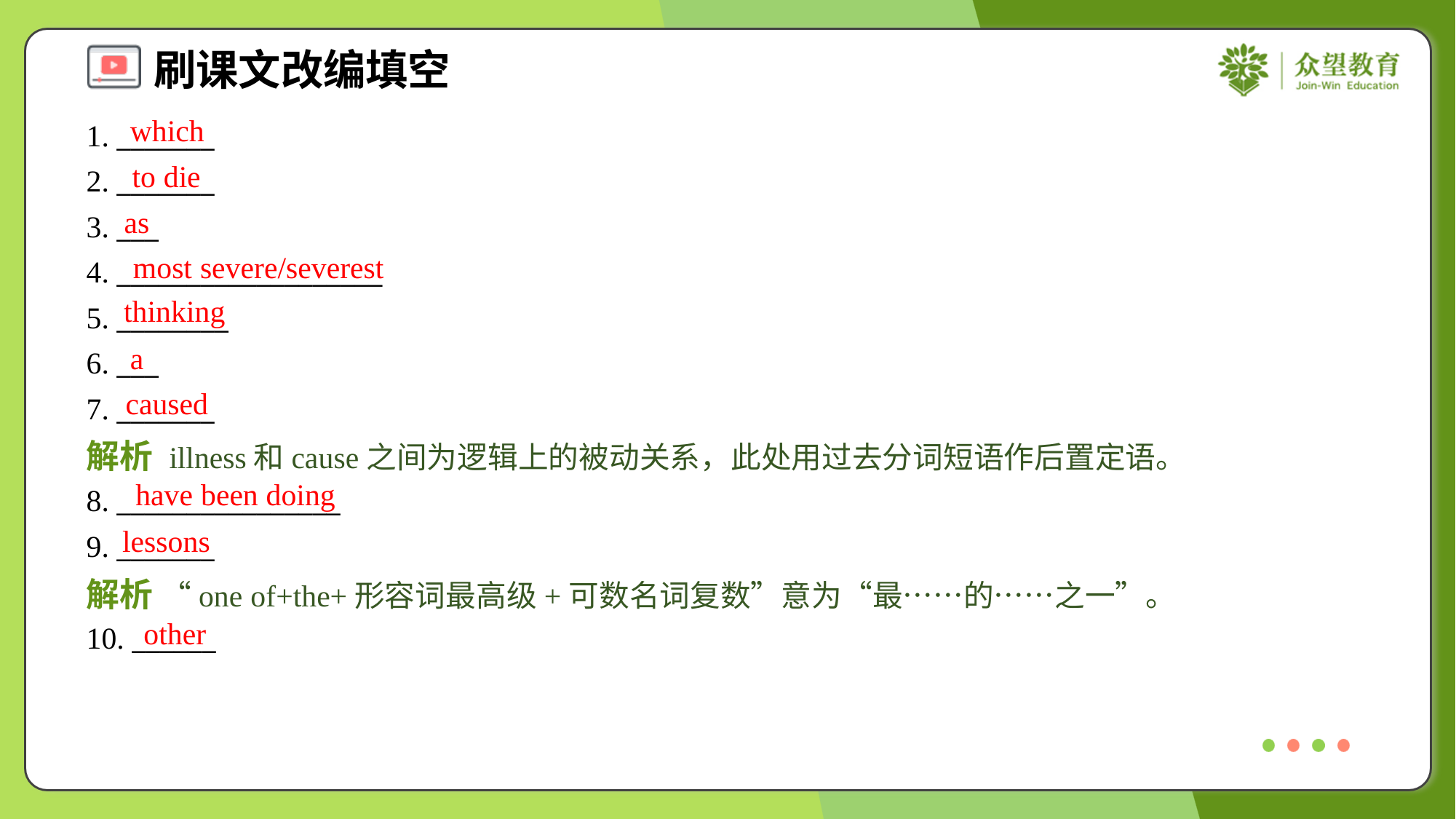

which
1. _______
2. _______
3. ___
4. ___________________
5. ________
6. ___
7. _______
to die
as
most severe/severest
thinking
a
caused
解析 illness和cause之间为逻辑上的被动关系，此处用过去分词短语作后置定语。
have been doing
8. ________________
9. _______
lessons
解析 “one of+the+形容词最高级+可数名词复数”意为“最……的……之一”。
other
10. ______